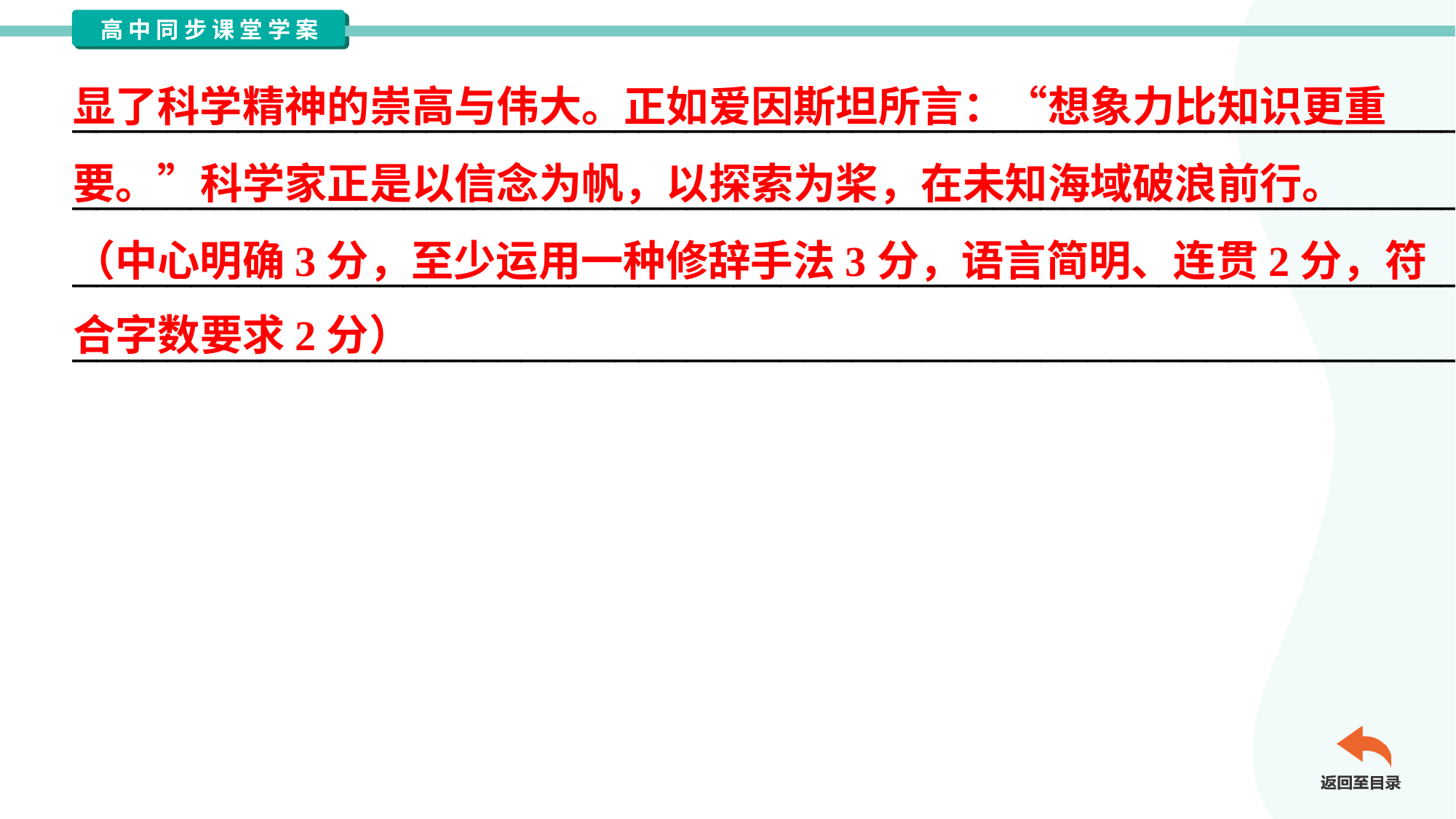

显了科学精神的崇高与伟大。正如爱因斯坦所言：“想象力比知识更重
要。”科学家正是以信念为帆，以探索为桨，在未知海域破浪前行。
（中心明确3分，至少运用一种修辞手法3分，语言简明、连贯2分，符
合字数要求2分）
_____________________________________________________________
_____________________________________________________________
_____________________________________________________________
_____________________________________________________________